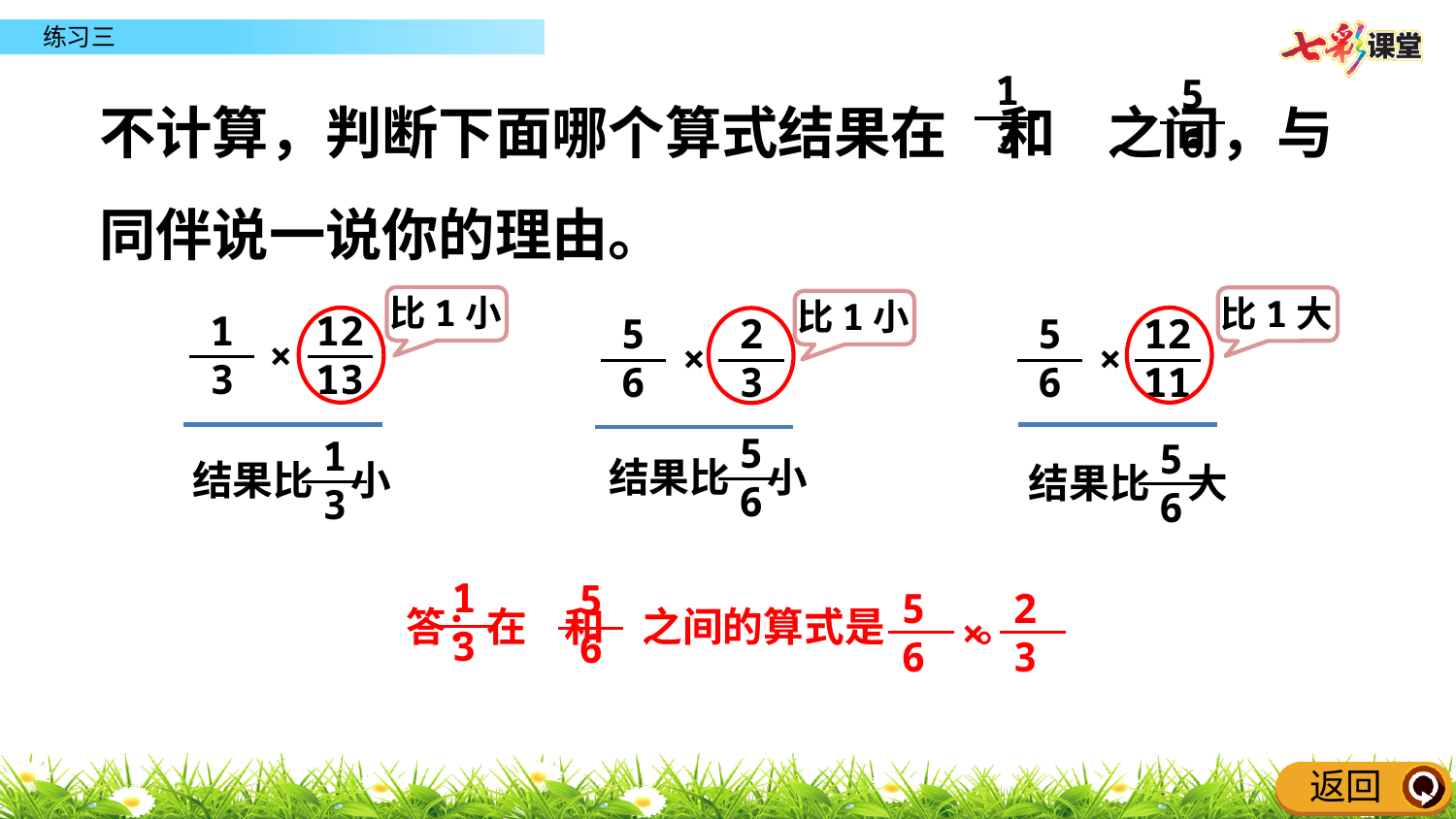

不计算，判断下面哪个算式结果在    和    之间，与同伴说一说你的理由。

1
3
5
6
比1小
比1大

比1小

1
3
12
13
×
5
6
2
3
×
5
6
12
11
×

5
6
结果比    小
1
3
结果比    小
5
6
结果比    大
1
3
5
6
5
6
2
3
×
答：在    和    之间的算式是          。